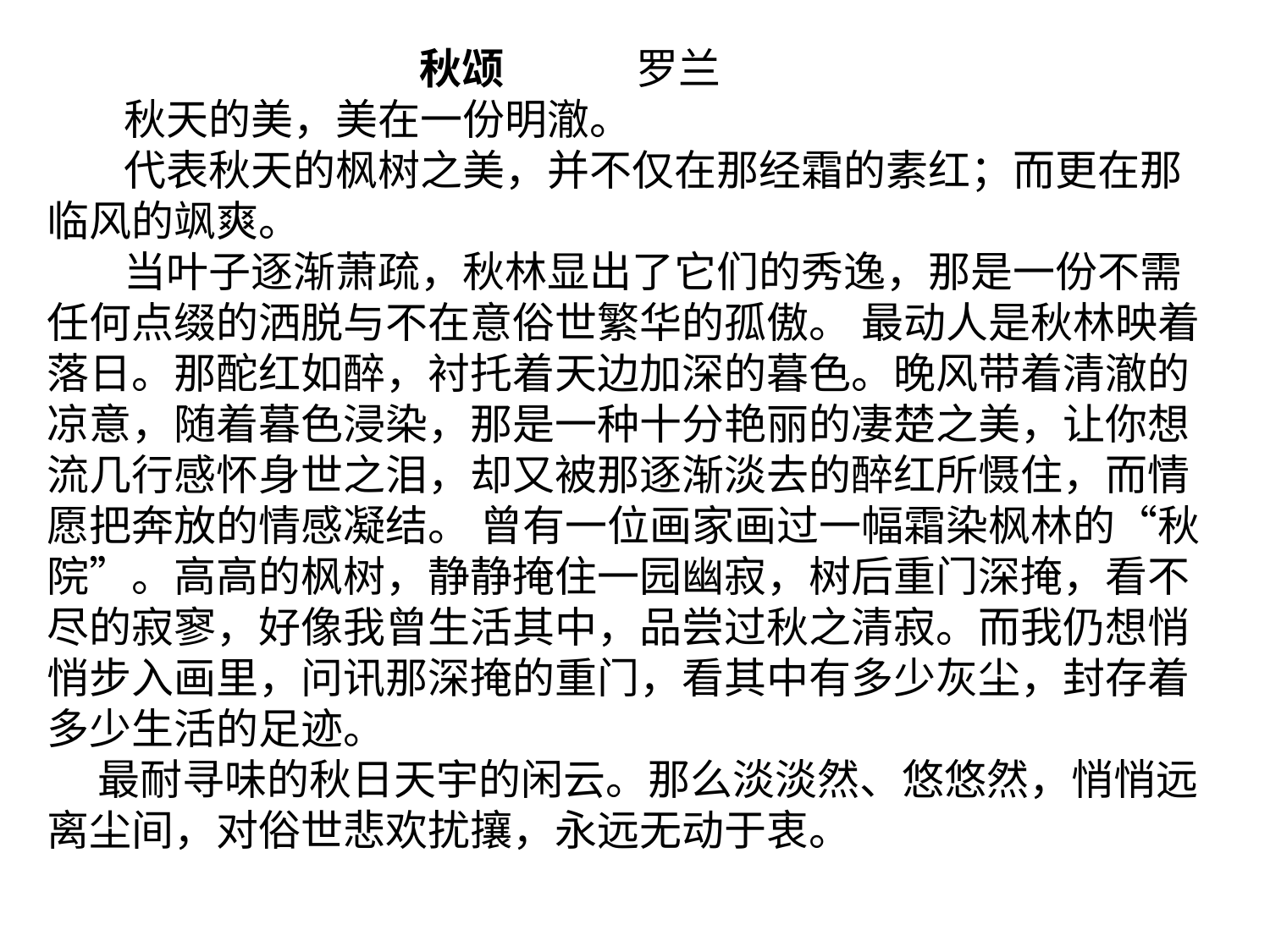

秋颂 　　    罗兰
       秋天的美，美在一份明澈。
       代表秋天的枫树之美，并不仅在那经霜的素红；而更在那临风的飒爽。
       当叶子逐渐萧疏，秋林显出了它们的秀逸，那是一份不需任何点缀的洒脱与不在意俗世繁华的孤傲。 最动人是秋林映着落日。那酡红如醉，衬托着天边加深的暮色。晚风带着清澈的凉意，随着暮色浸染，那是一种十分艳丽的凄楚之美，让你想流几行感怀身世之泪，却又被那逐渐淡去的醉红所慑住，而情愿把奔放的情感凝结。 曾有一位画家画过一幅霜染枫林的“秋院”。高高的枫树，静静掩住一园幽寂，树后重门深掩，看不尽的寂寥，好像我曾生活其中，品尝过秋之清寂。而我仍想悄悄步入画里，问讯那深掩的重门，看其中有多少灰尘，封存着多少生活的足迹。
      最耐寻味的秋日天宇的闲云。那么淡淡然、悠悠然，悄悄远离尘间，对俗世悲欢扰攘，永远无动于衷。